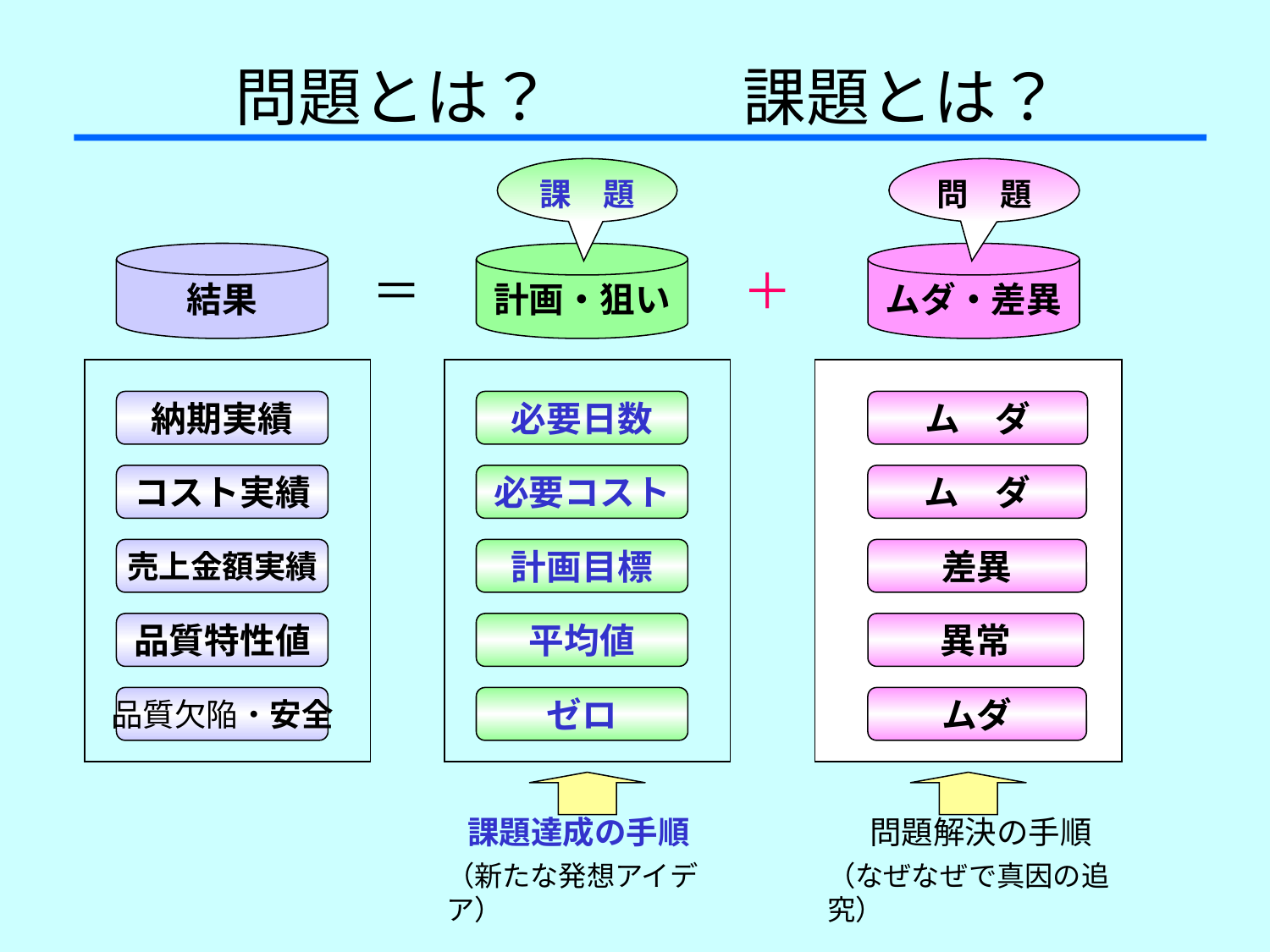

問題とは？　　　課題とは？

課　題
問　題
結果
計画・狙い
ムダ・差異
＝
＋

納期実績
必要日数
ム　ダ
コスト実績
必要コスト
ム　ダ
売上金額実績
計画目標
差異
品質特性値
平均値
異常
品質欠陥・安全
ゼロ
ムダ

課題達成の手順
問題解決の手順
（新たな発想アイデア）
（なぜなぜで真因の追究）